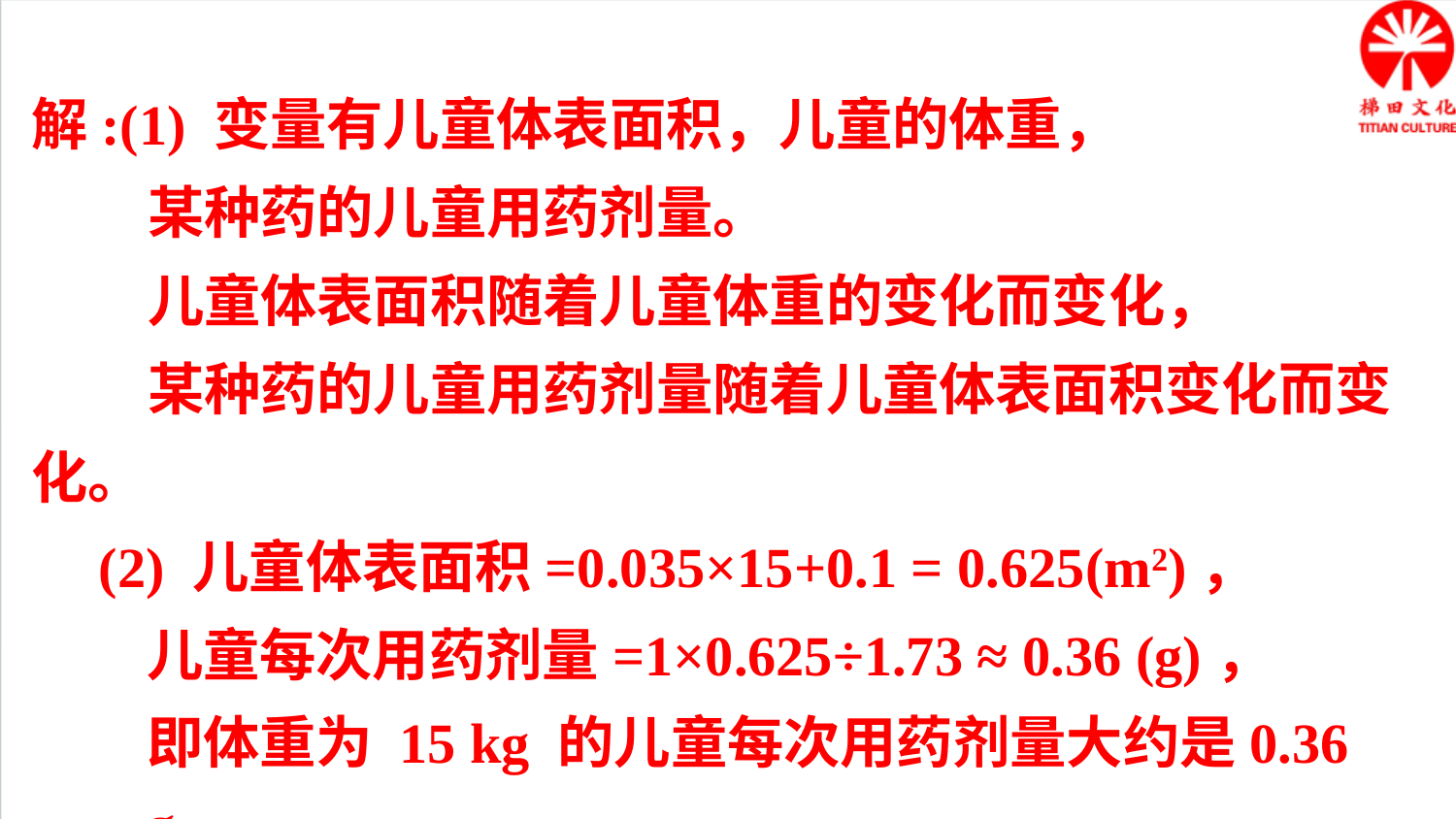

解:(1) 变量有儿童体表面积，儿童的体重，
        某种药的儿童用药剂量。
        儿童体表面积随着儿童体重的变化而变化，
        某种药的儿童用药剂量随着儿童体表面积变化而变化。
(2) 儿童体表面积=0.035×15+0.1 = 0.625(m2)，
儿童每次用药剂量=1×0.625÷1.73 ≈ 0.36 (g)，
即体重为 15 kg 的儿童每次用药剂量大约是0.36 g 。